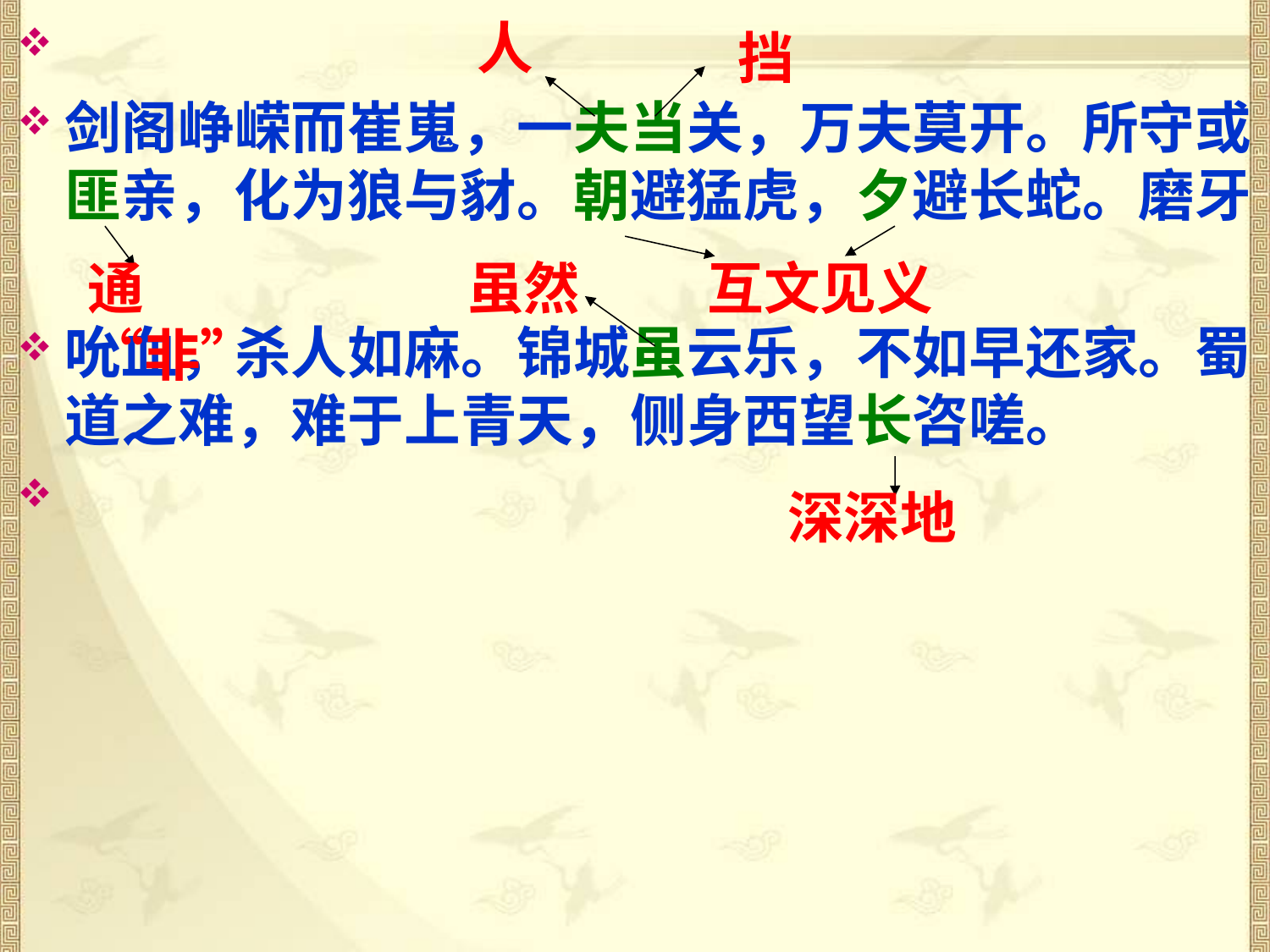

人

剑阁峥嵘而崔嵬，一夫当关，万夫莫开。所守或匪亲，化为狼与豺。朝避猛虎，夕避长蛇。磨牙

吮血，杀人如麻。锦城虽云乐，不如早还家。蜀道之难，难于上青天，侧身西望长咨嗟。

挡

通“非”
虽然
互文见义

深深地